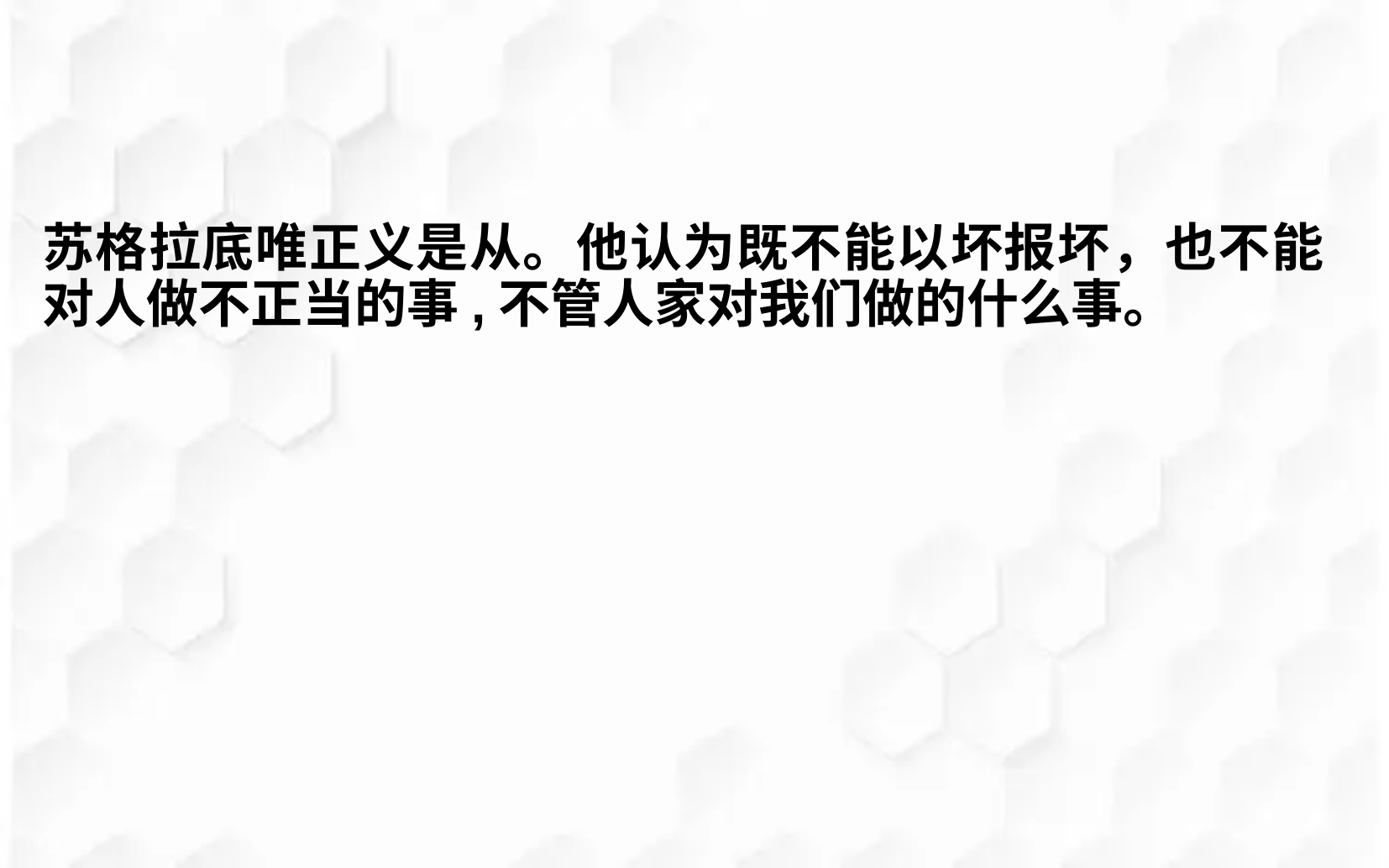

苏格拉底唯正义是从。他认为既不能以坏报坏，也不能对人做不正当的事,不管人家对我们做的什么事。